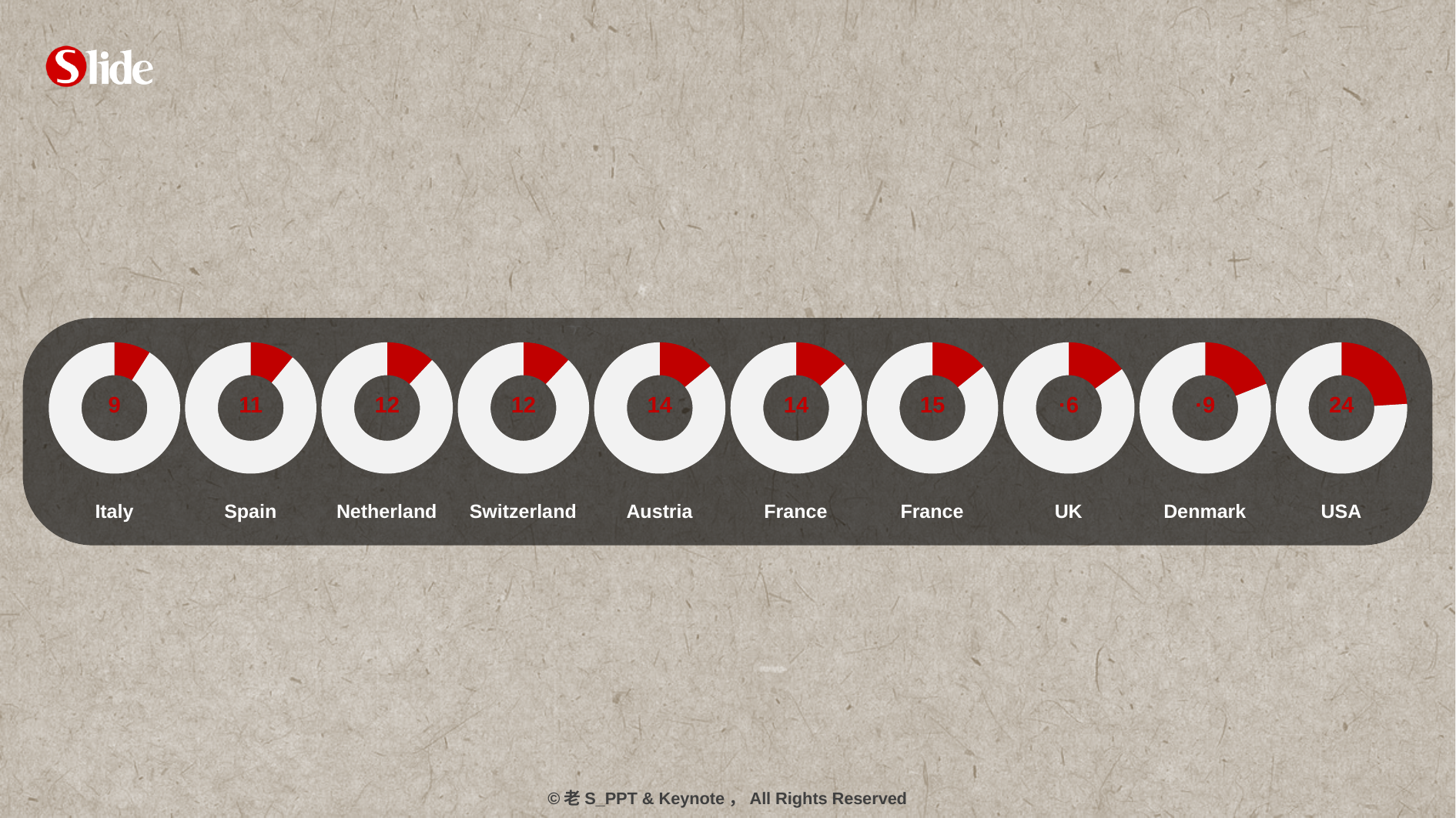

### Chart

| Category | 列1 |
|---|---|
| A | 9.0 |
| B | 91.0 |

### Chart

| Category | 列1 |
|---|---|
| A | 11.0 |
| B | 89.0 |

### Chart

| Category | 列1 |
|---|---|
| A | 12.0 |
| B | 88.0 |

### Chart

| Category | 列1 |
|---|---|
| A | 12.0 |
| B | 88.0 |

### Chart

| Category | 列1 |
|---|---|
| A | 14.0 |
| B | 86.0 |

### Chart

| Category | 列1 |
|---|---|
| A | 14.0 |
| B | 91.0 |

### Chart

| Category | 列1 |
|---|---|
| A | 15.0 |
| B | 91.0 |

### Chart

| Category | 列1 |
|---|---|
| A | 16.0 |
| B | 91.0 |

### Chart

| Category | 列1 |
|---|---|
| A | 19.0 |
| B | 81.0 |

### Chart

| Category | 列1 |
|---|---|
| A | 24.0 |
| B | 76.0 |
9
11
12
12
14
14
15
·6
·9
24
Italy
Spain
Netherland
Switzerland
Austria
UK
Denmark
USA
France
France